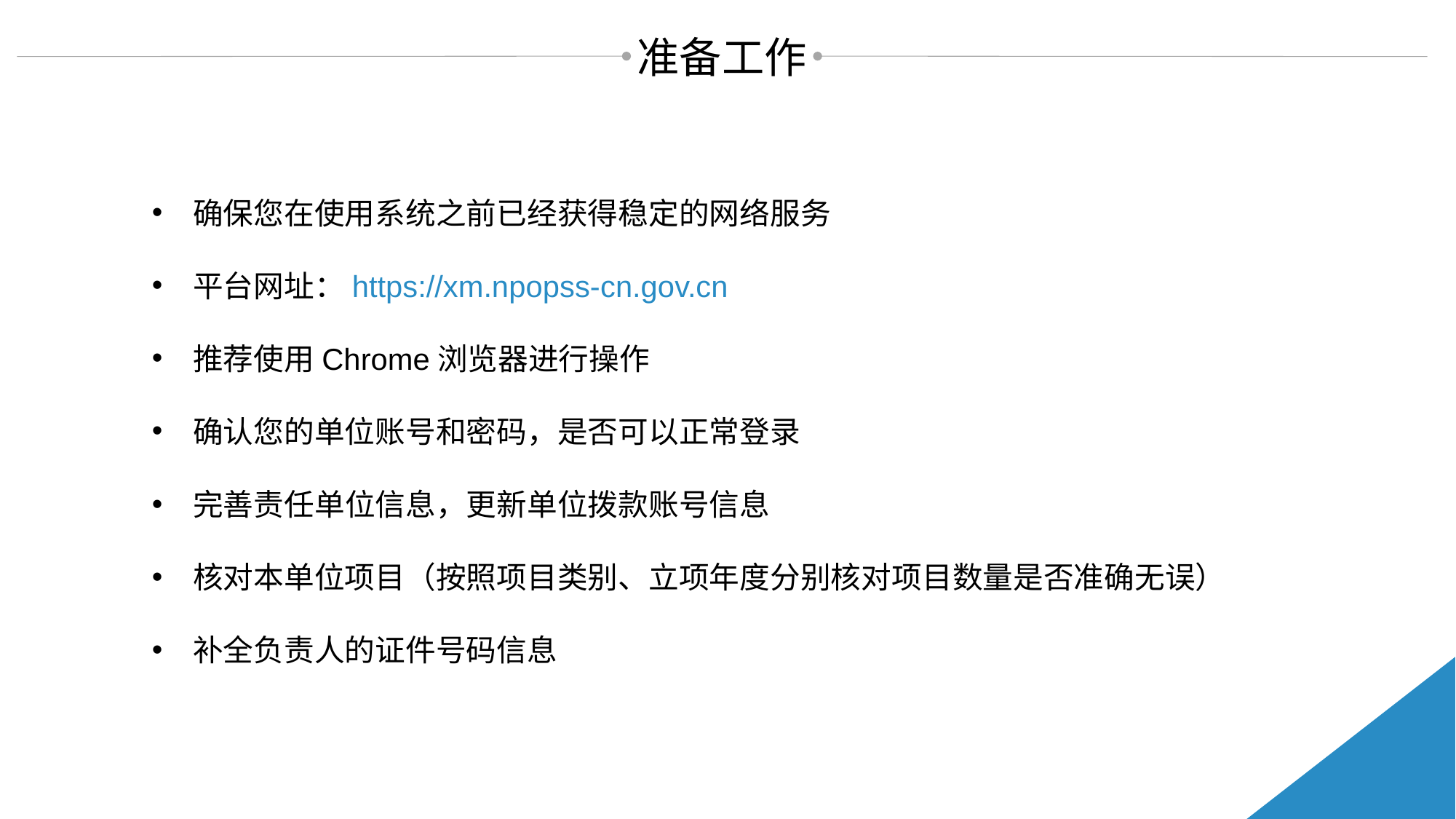

准备工作
确保您在使用系统之前已经获得稳定的网络服务
平台网址：https://xm.npopss-cn.gov.cn
推荐使用Chrome浏览器进行操作
确认您的单位账号和密码，是否可以正常登录
完善责任单位信息，更新单位拨款账号信息
核对本单位项目（按照项目类别、立项年度分别核对项目数量是否准确无误）
补全负责人的证件号码信息